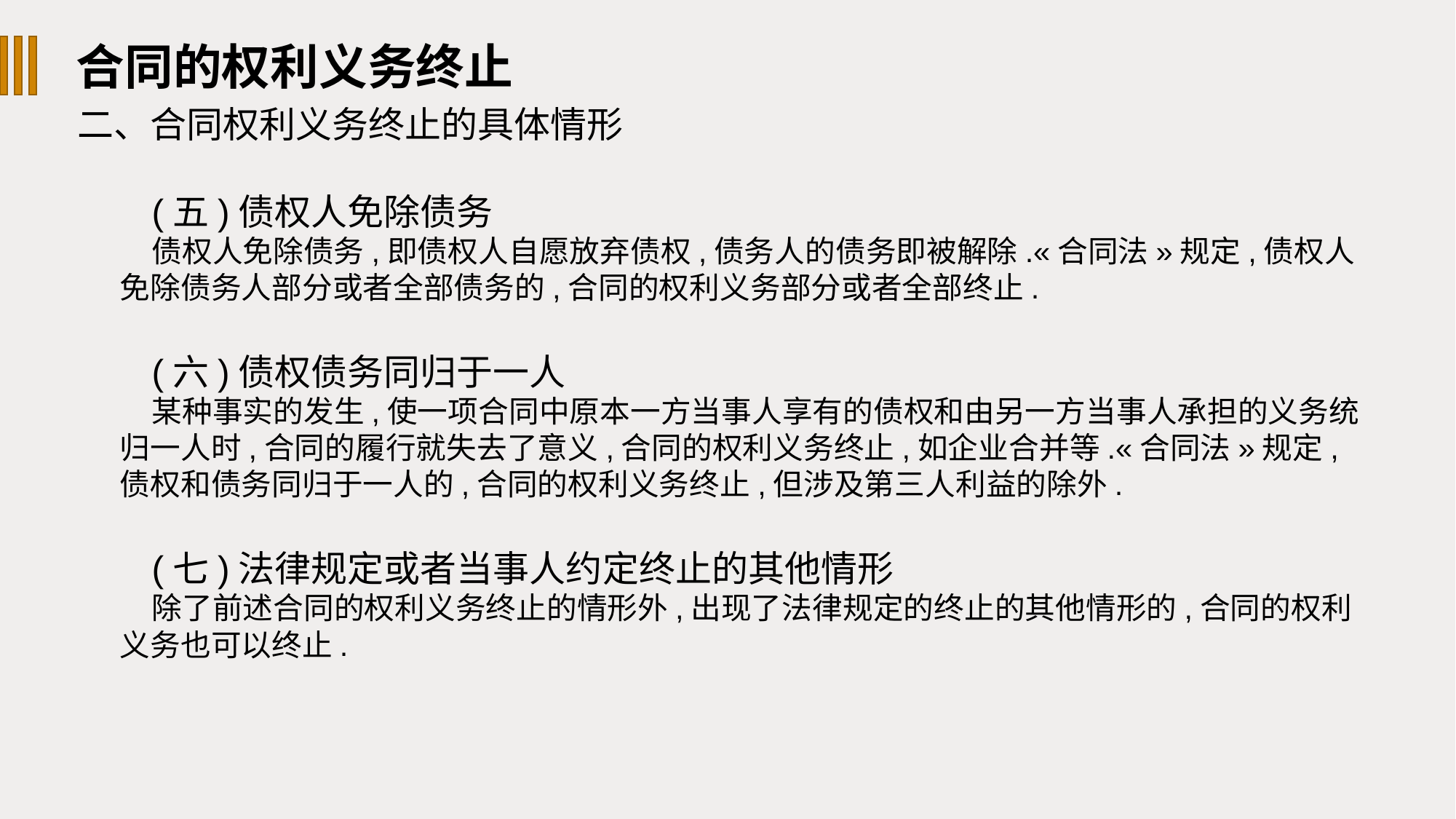

合同的权利义务终止

二、合同权利义务终止的具体情形

(五)债权人免除债务
债权人免除债务,即债权人自愿放弃债权,债务人的债务即被解除.«合同法»规定,债权人免除债务人部分或者全部债务的,合同的权利义务部分或者全部终止.

(六)债权债务同归于一人
某种事实的发生,使一项合同中原本一方当事人享有的债权和由另一方当事人承担的义务统归一人时,合同的履行就失去了意义,合同的权利义务终止,如企业合并等.«合同法»规定,债权和债务同归于一人的,合同的权利义务终止,但涉及第三人利益的除外.

(七)法律规定或者当事人约定终止的其他情形
除了前述合同的权利义务终止的情形外,出现了法律规定的终止的其他情形的,合同的权利义务也可以终止.